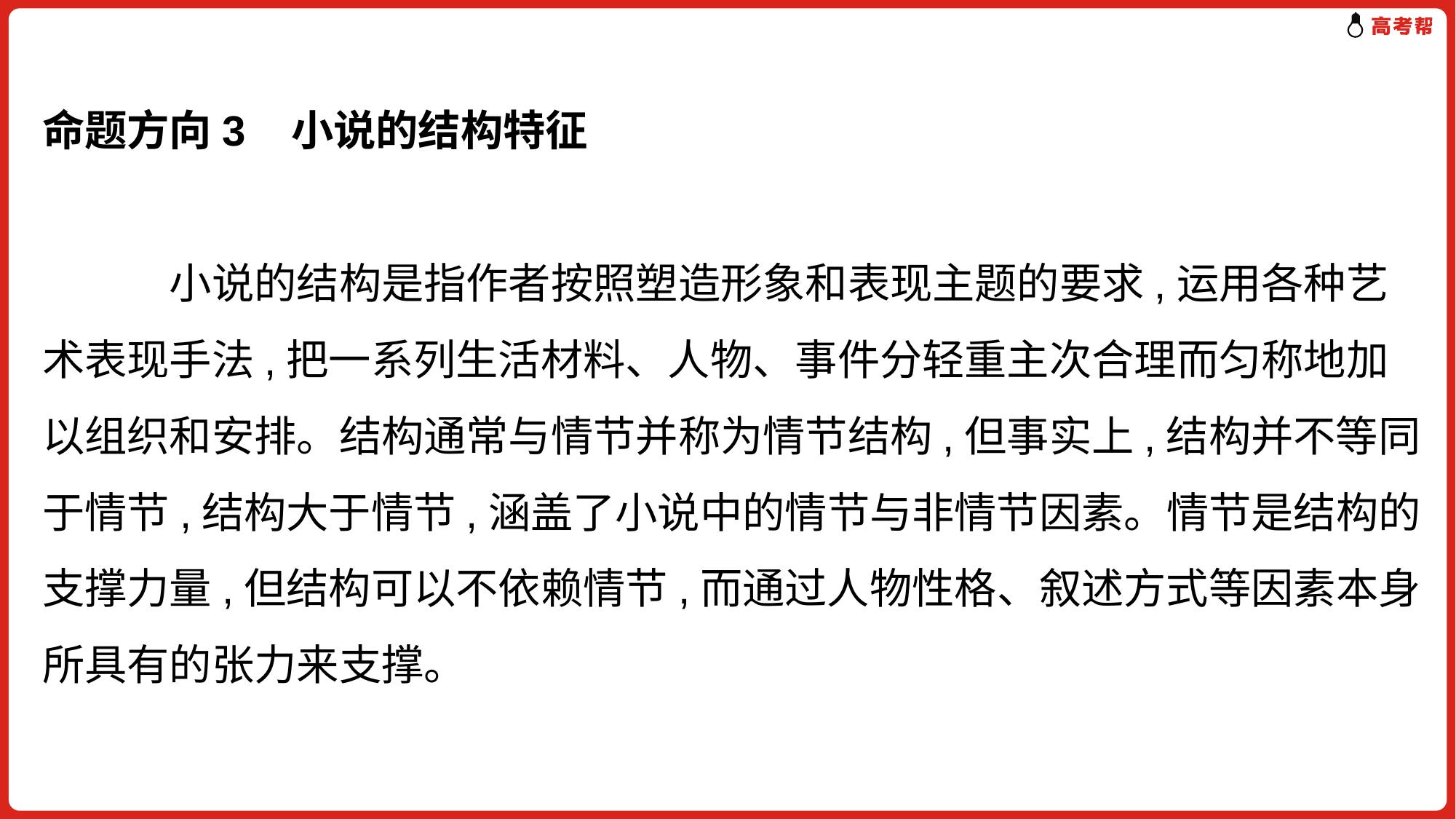

命题方向3   小说的结构特征

　　　小说的结构是指作者按照塑造形象和表现主题的要求,运用各种艺术表现手法,把一系列生活材料、人物、事件分轻重主次合理而匀称地加以组织和安排。结构通常与情节并称为情节结构,但事实上,结构并不等同于情节,结构大于情节,涵盖了小说中的情节与非情节因素。情节是结构的支撑力量,但结构可以不依赖情节,而通过人物性格、叙述方式等因素本身所具有的张力来支撑。